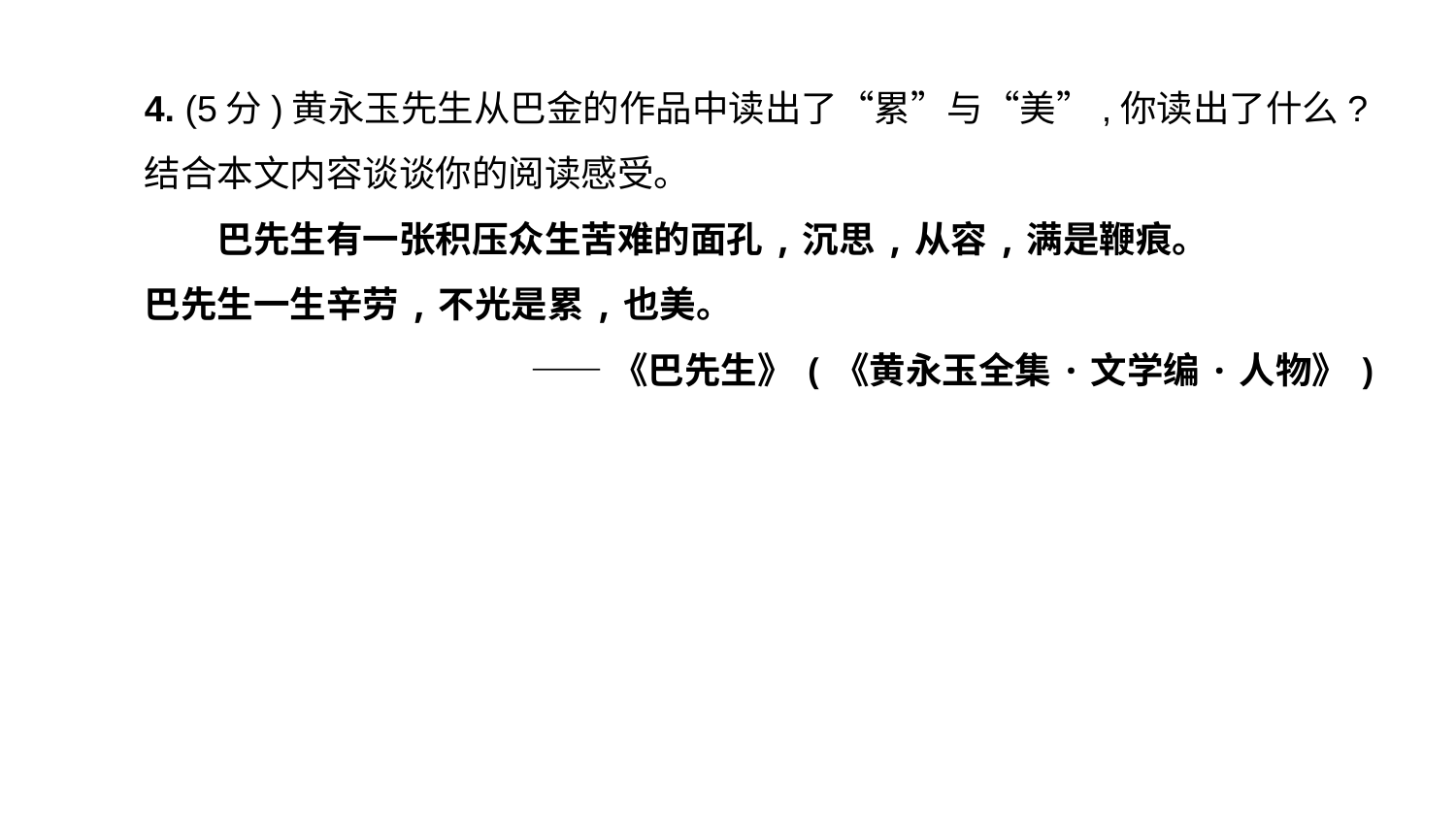

4. (5分)黄永玉先生从巴金的作品中读出了“累”与“美”,你读出了什么?结合本文内容谈谈你的阅读感受。
　　巴先生有一张积压众生苦难的面孔,沉思,从容,满是鞭痕。
巴先生一生辛劳,不光是累,也美。
——《巴先生》(《黄永玉全集·文学编·人物》)